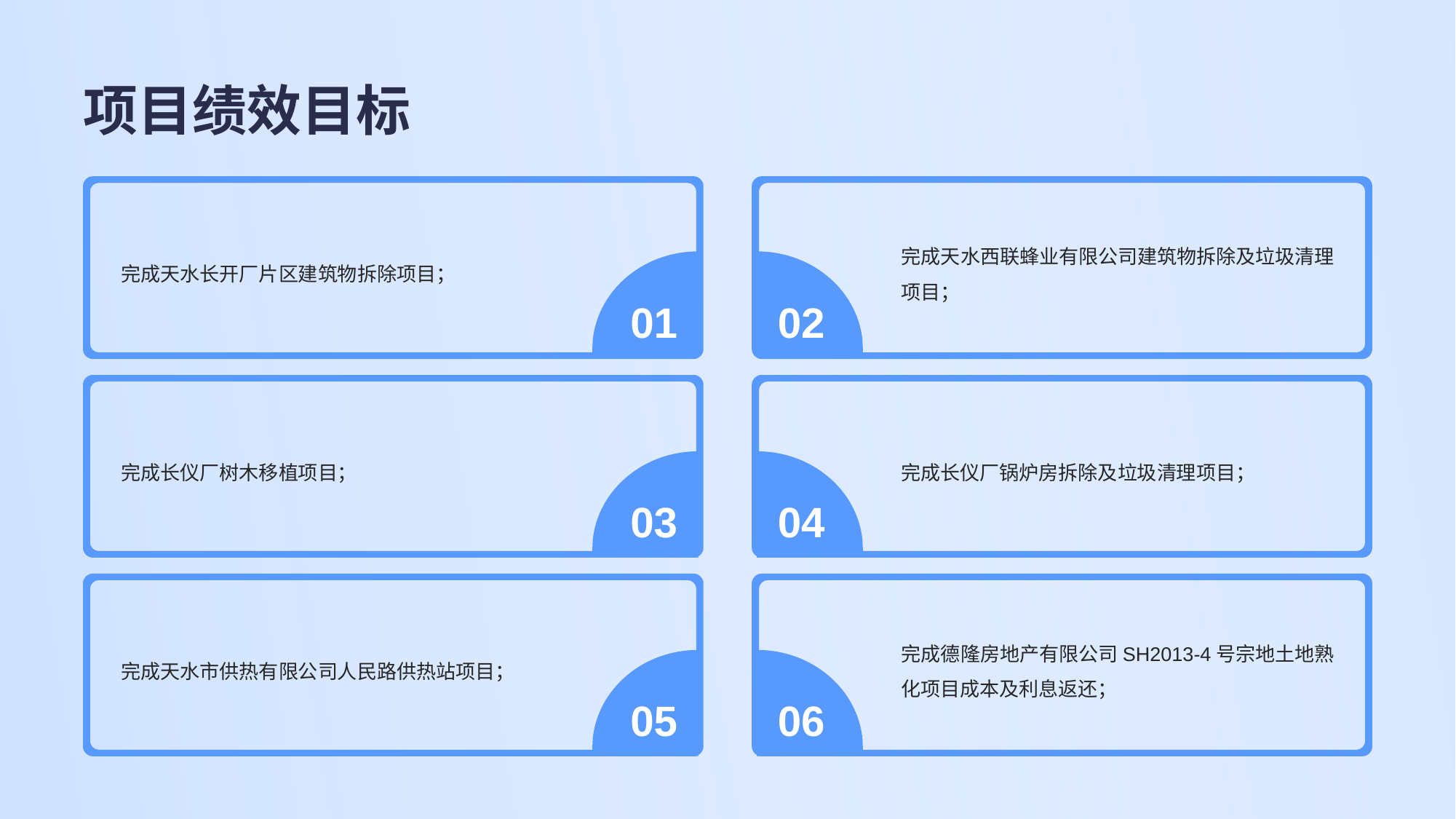

# 项目绩效目标
完成天水长开厂片区建筑物拆除项目；
完成天水西联蜂业有限公司建筑物拆除及垃圾清理项目；
01
02
完成长仪厂树木移植项目；
完成长仪厂锅炉房拆除及垃圾清理项目；
03
04
完成天水市供热有限公司人民路供热站项目；
完成德隆房地产有限公司SH2013-4号宗地土地熟化项目成本及利息返还；
05
06